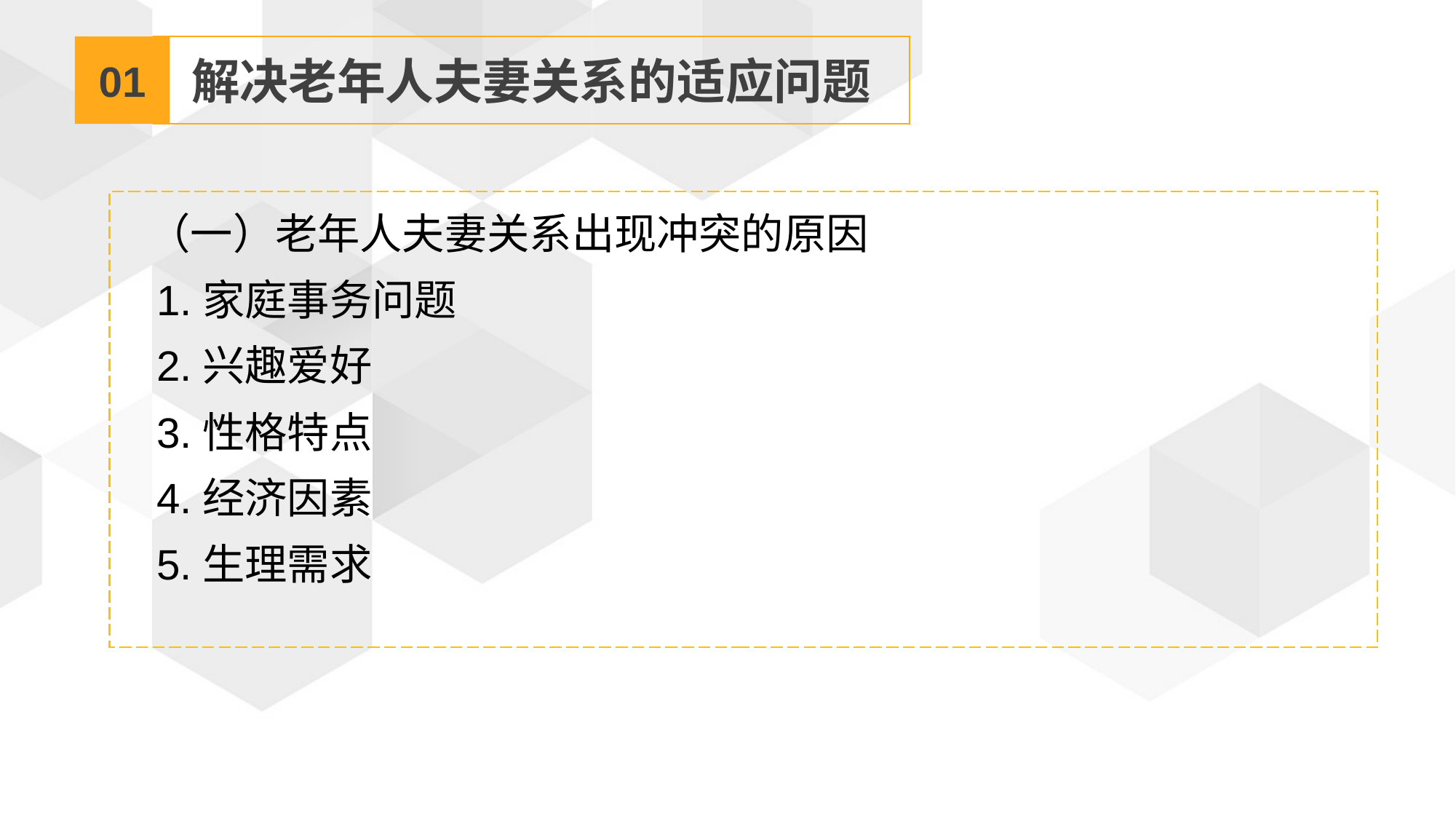

01
解决老年人夫妻关系的适应问题
   （一）老年人夫妻关系出现冲突的原因
    1.家庭事务问题
    2.兴趣爱好
    3.性格特点
    4.经济因素
    5.生理需求